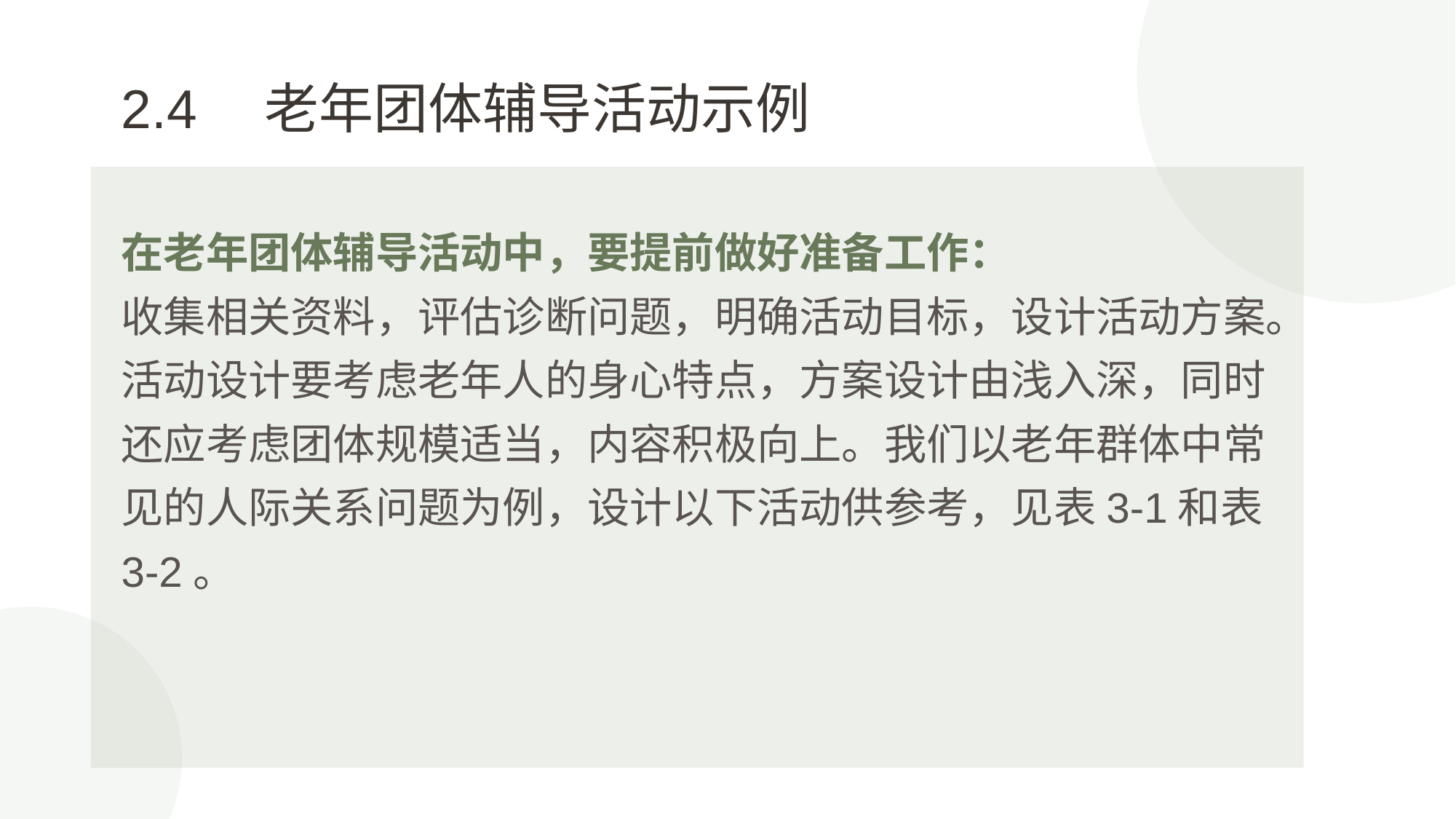

2.4　老年团体辅导活动示例

在老年团体辅导活动中，要提前做好准备工作：
收集相关资料，评估诊断问题，明确活动目标，设计活动方案。活动设计要考虑老年人的身心特点，方案设计由浅入深，同时还应考虑团体规模适当，内容积极向上。我们以老年群体中常见的人际关系问题为例，设计以下活动供参考，见表3-1和表3-2。